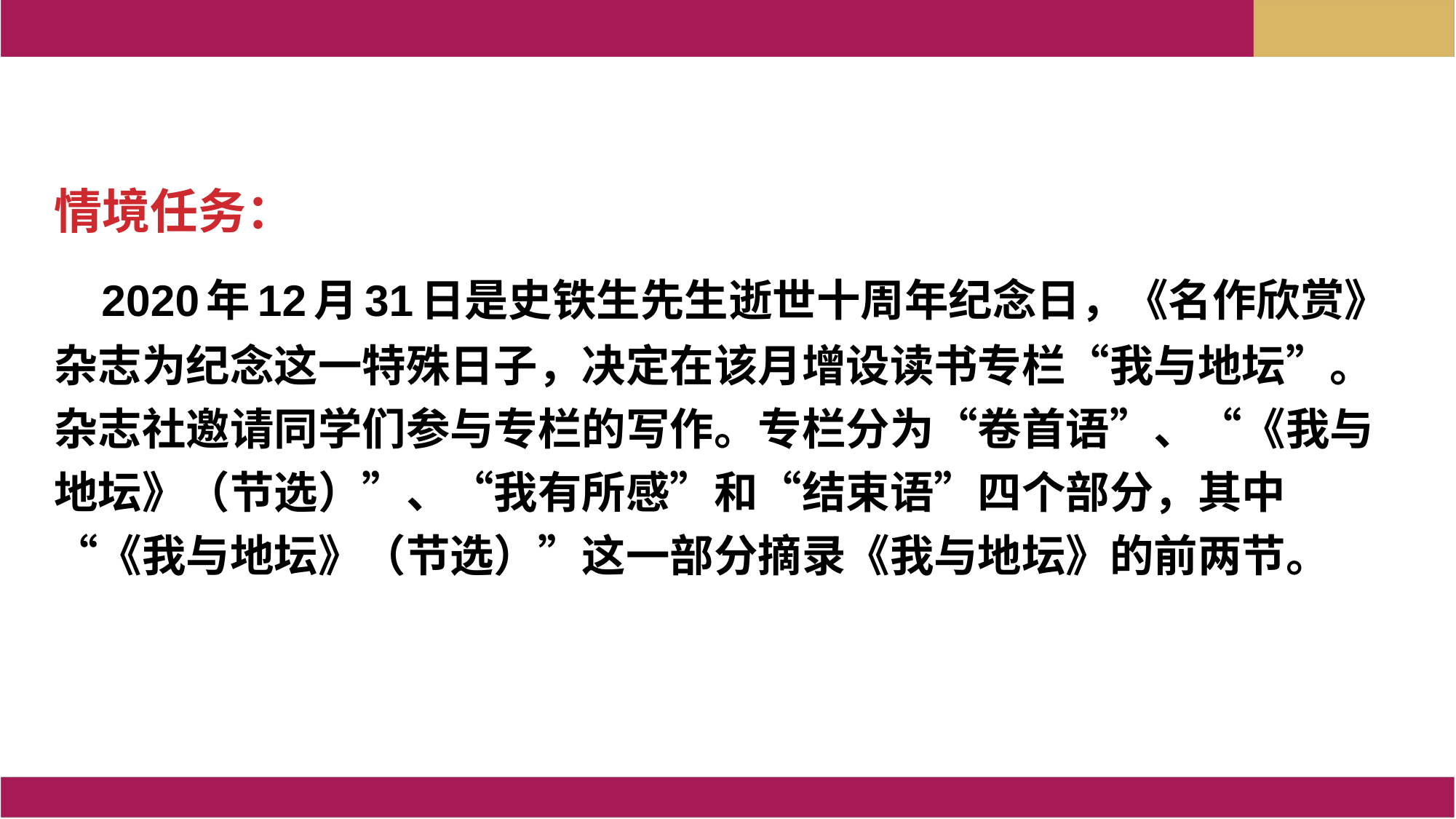

情境任务：
    2020年12月31日是史铁生先生逝世十周年纪念日，《名作欣赏》杂志为纪念这一特殊日子，决定在该月增设读书专栏“我与地坛”。杂志社邀请同学们参与专栏的写作。专栏分为“卷首语”、“《我与地坛》（节选）”、“我有所感”和“结束语”四个部分，其中“《我与地坛》（节选）”这一部分摘录《我与地坛》的前两节。